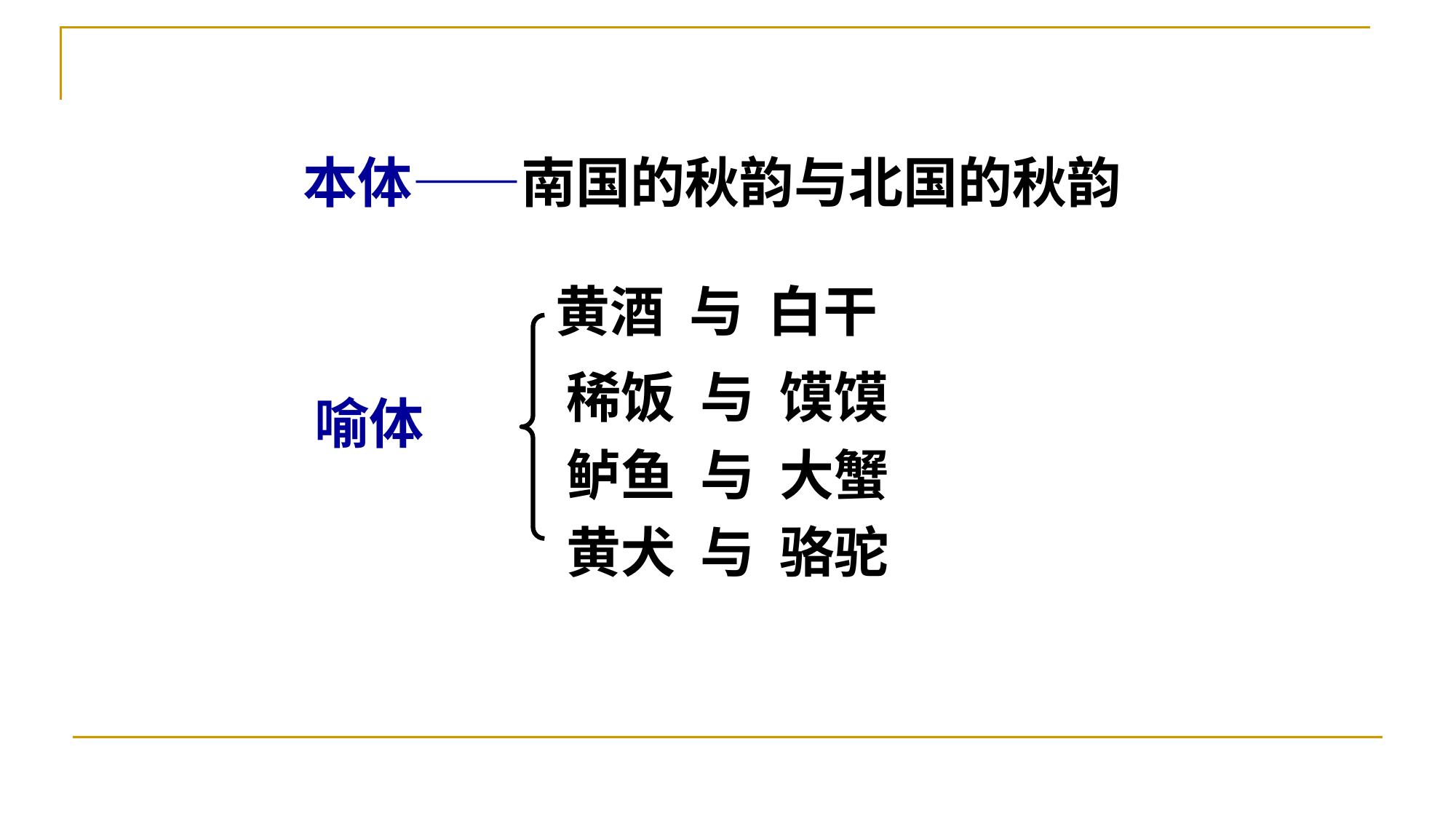

本体——南国的秋韵与北国的秋韵
黄酒  与  白干

稀饭  与  馍馍

喻体
鲈鱼  与  大蟹
黄犬  与  骆驼